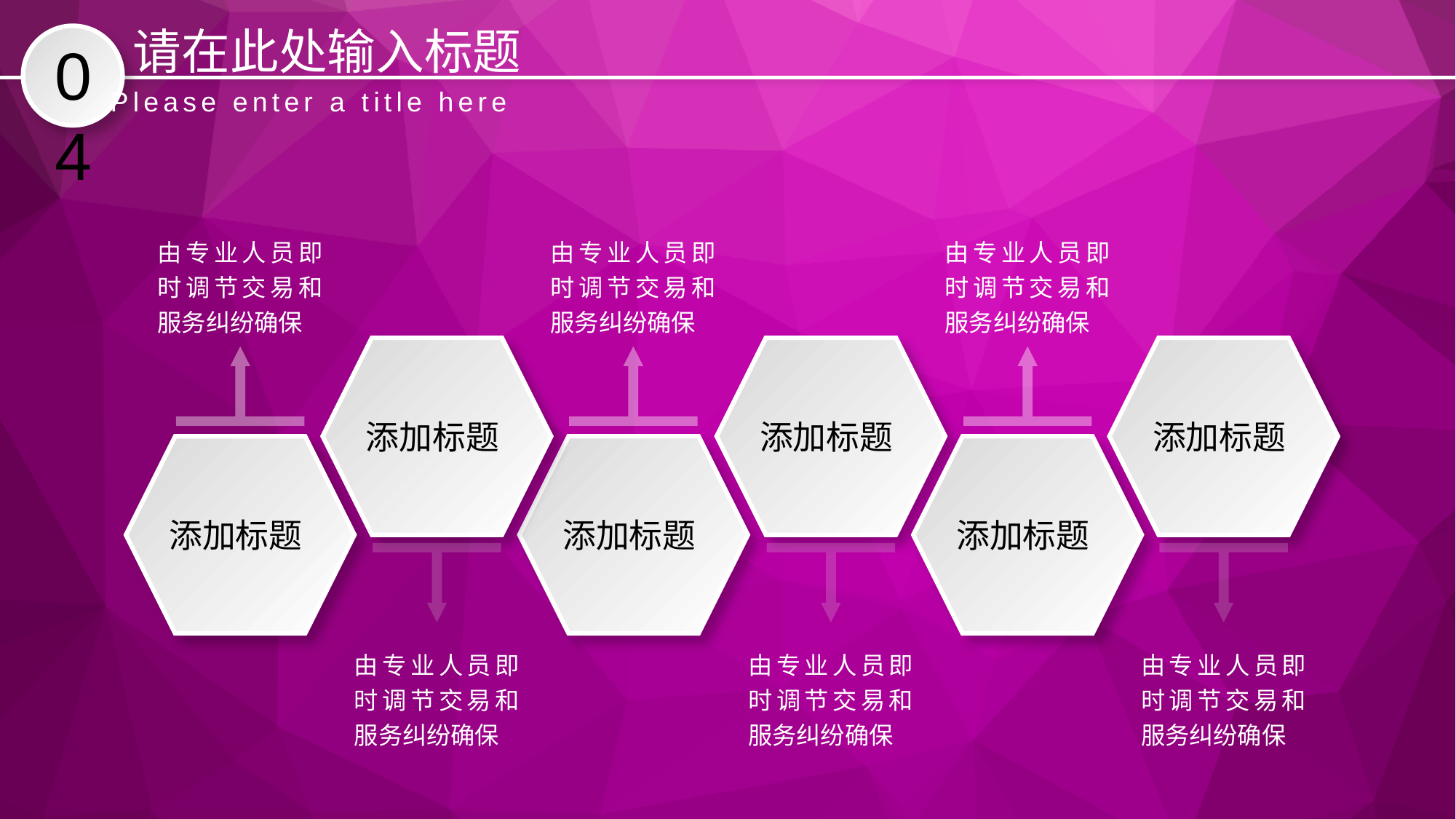

请在此处输入标题

04
Please enter a title here
由专业人员即时调节交易和服务纠纷确保
由专业人员即时调节交易和服务纠纷确保
由专业人员即时调节交易和服务纠纷确保

添加标题
添加标题
添加标题

添加标题
添加标题
添加标题

由专业人员即时调节交易和服务纠纷确保
由专业人员即时调节交易和服务纠纷确保
由专业人员即时调节交易和服务纠纷确保